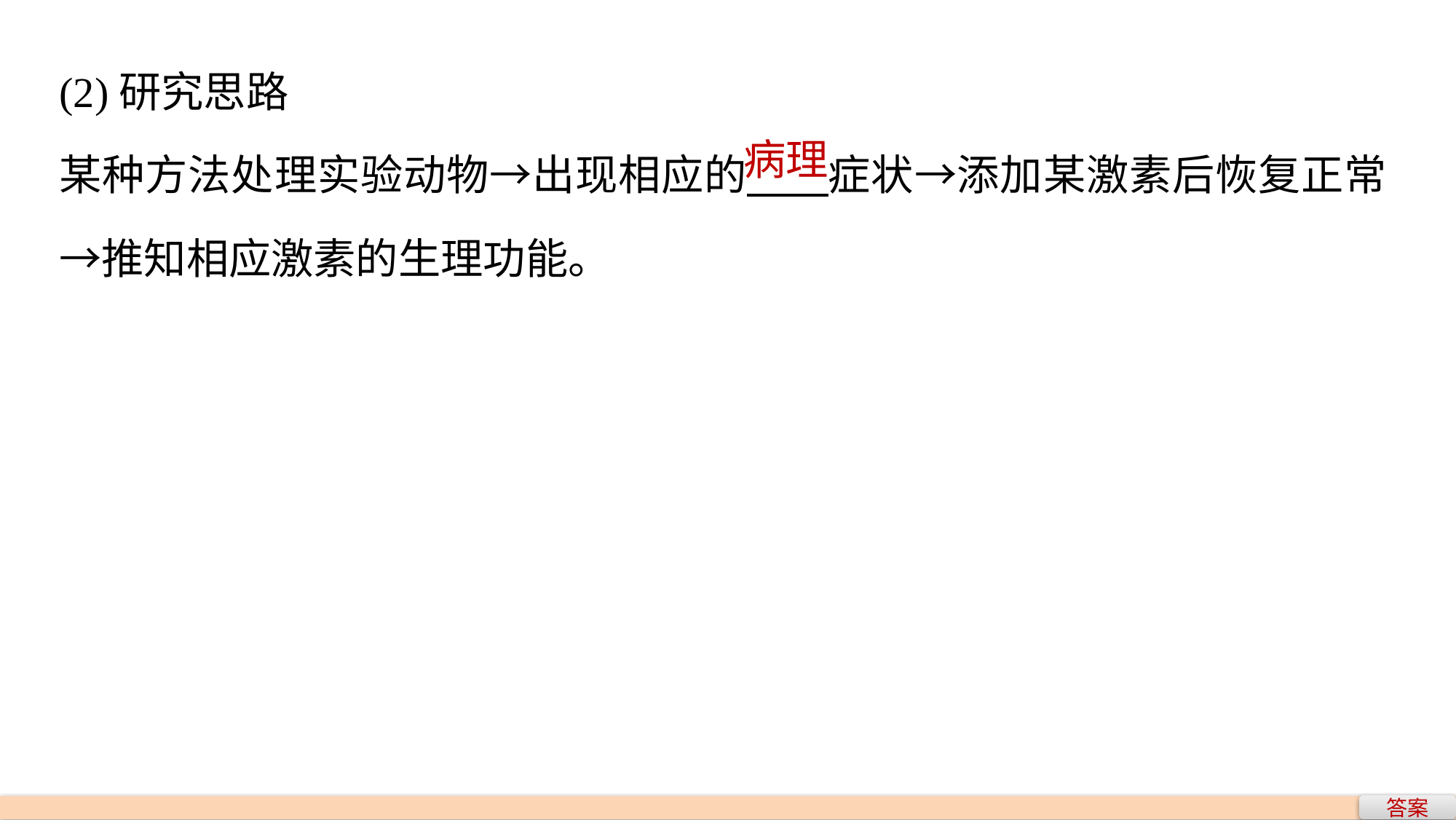

(2)研究思路
某种方法处理实验动物→出现相应的        症状→添加某激素后恢复正常→推知相应激素的生理功能。
病理
答案